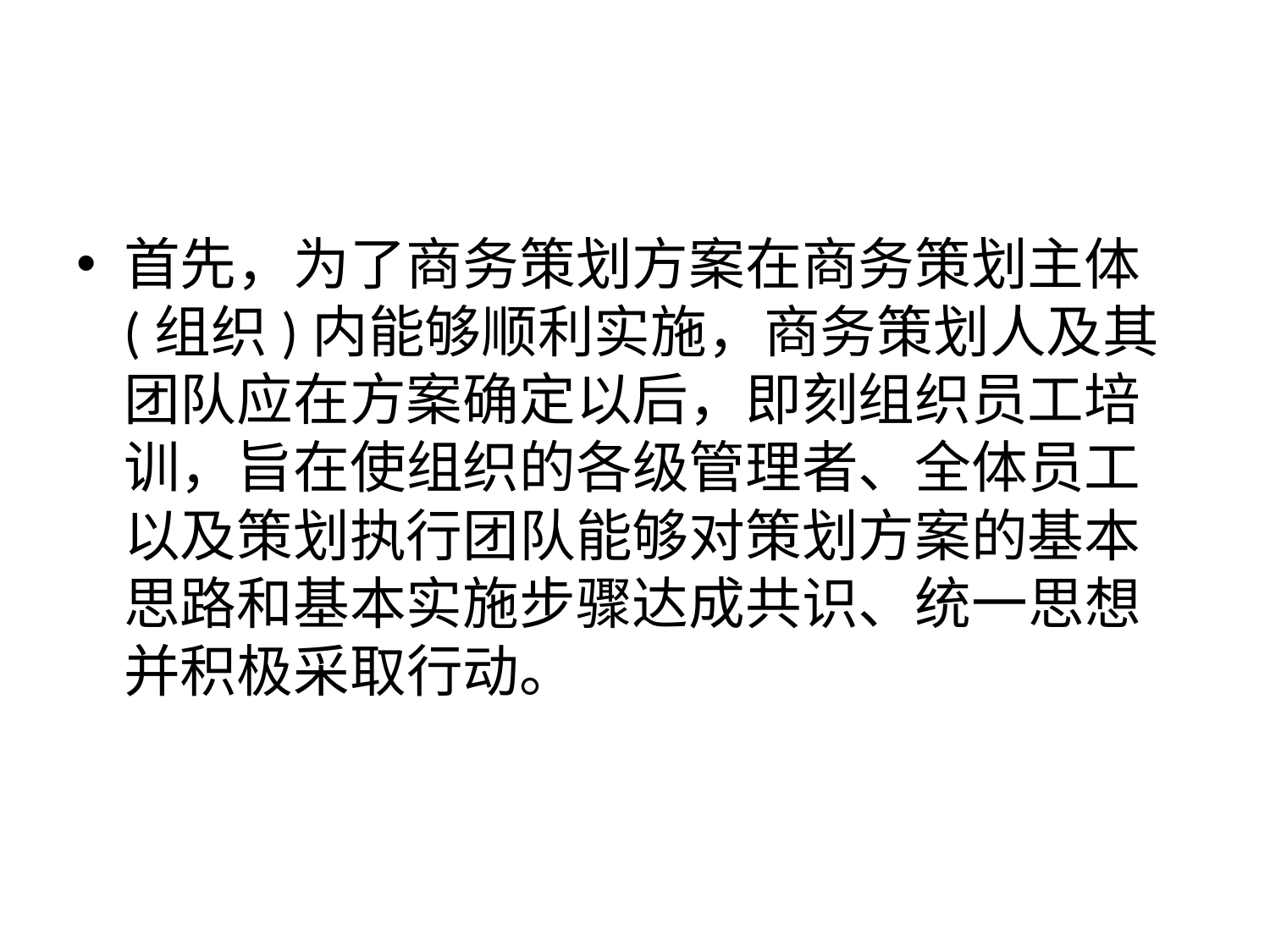

#
首先，为了商务策划方案在商务策划主体(组织)内能够顺利实施，商务策划人及其团队应在方案确定以后，即刻组织员工培训，旨在使组织的各级管理者、全体员工以及策划执行团队能够对策划方案的基本思路和基本实施步骤达成共识、统一思想并积极采取行动。